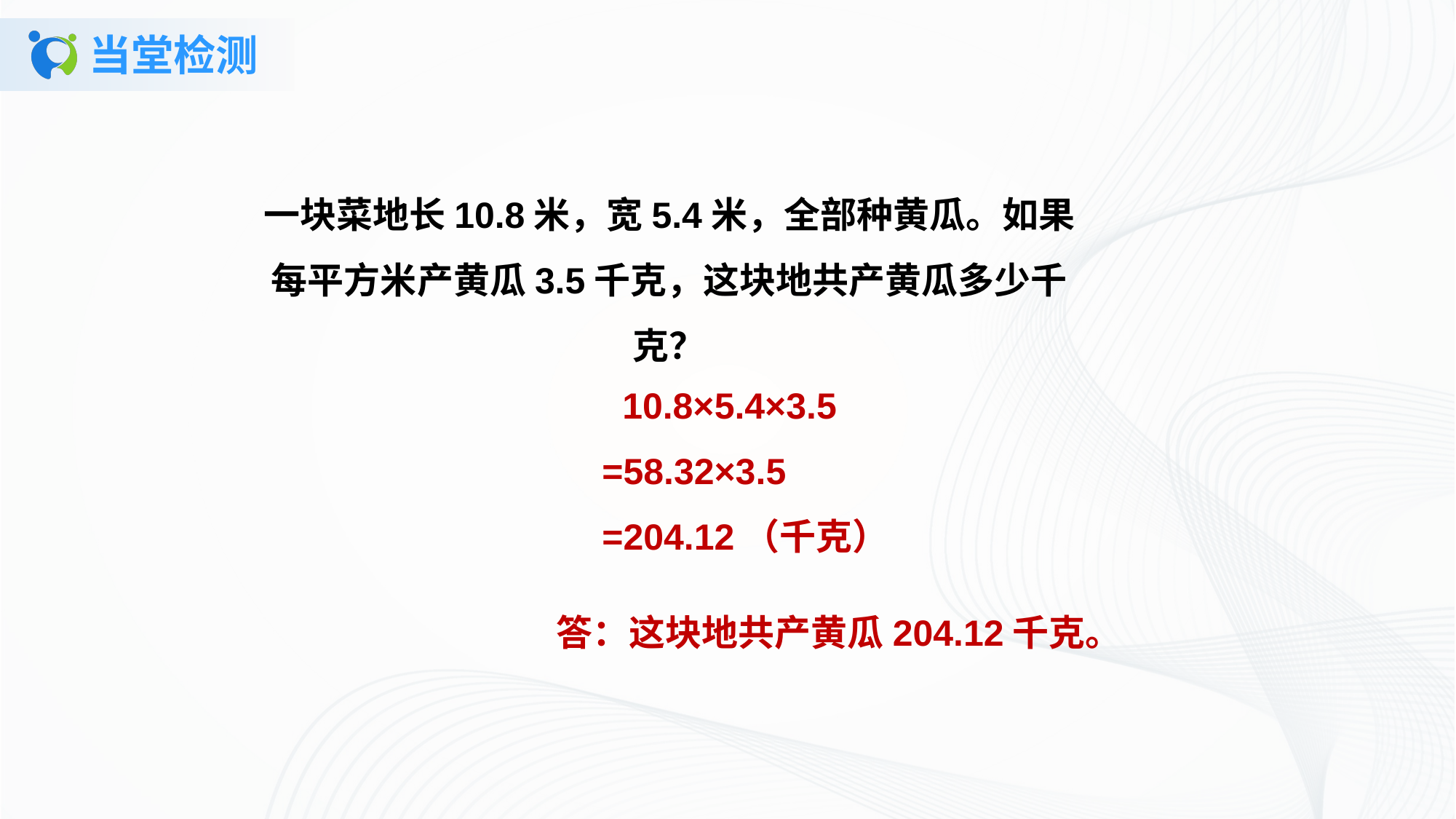

# 当堂检测
一块菜地长10.8米，宽5.4米，全部种黄瓜。如果每平方米产黄瓜3.5千克，这块地共产黄瓜多少千克？
  10.8×5.4×3.5
=58.32×3.5
=204.12（千克）
答：这块地共产黄瓜204.12千克。